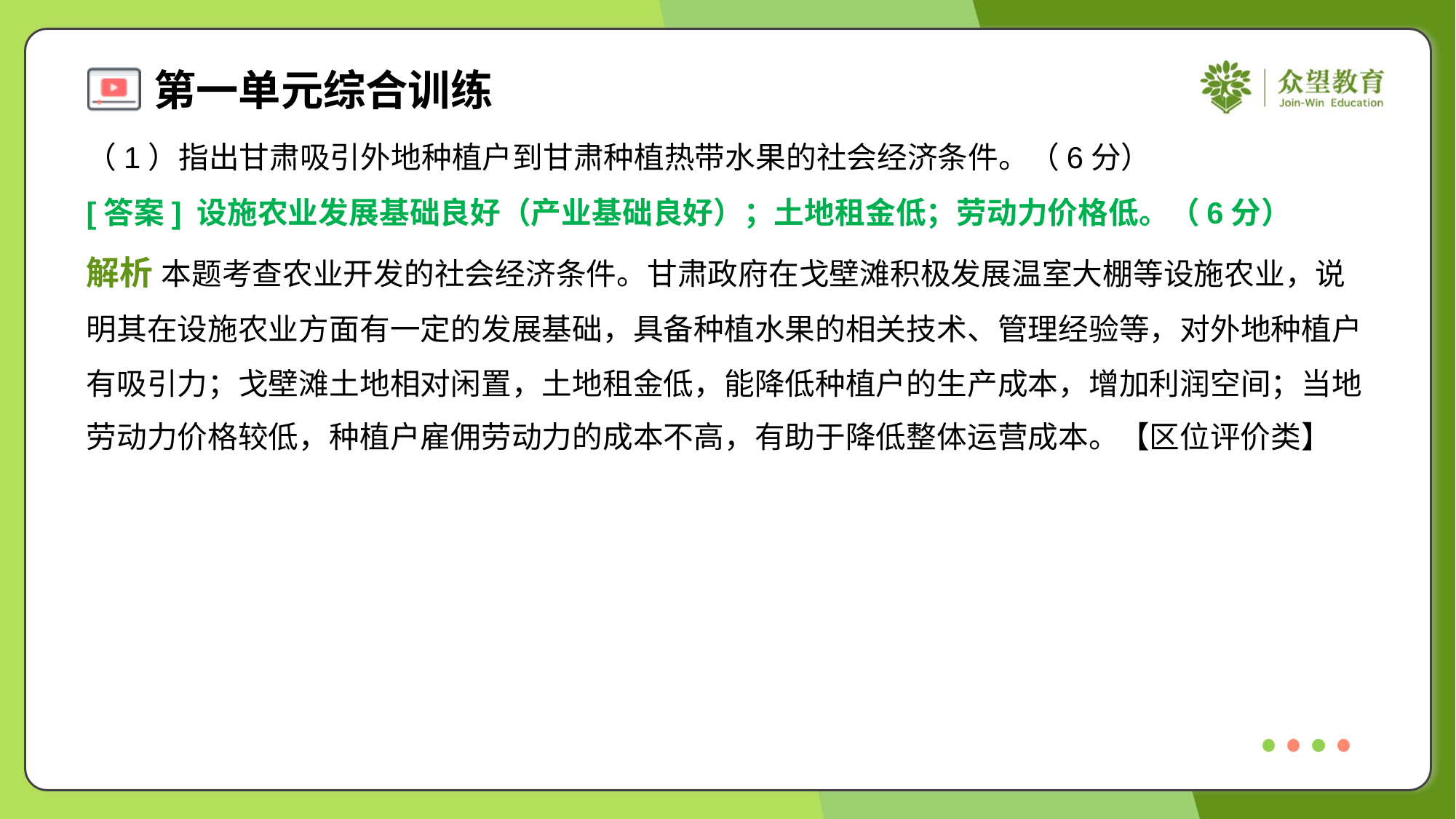

（1）指出甘肃吸引外地种植户到甘肃种植热带水果的社会经济条件。（6分）
[答案] 设施农业发展基础良好（产业基础良好）；土地租金低；劳动力价格低。（6分）
解析 本题考查农业开发的社会经济条件。甘肃政府在戈壁滩积极发展温室大棚等设施农业，说
明其在设施农业方面有一定的发展基础，具备种植水果的相关技术、管理经验等，对外地种植户
有吸引力；戈壁滩土地相对闲置，土地租金低，能降低种植户的生产成本，增加利润空间；当地
劳动力价格较低，种植户雇佣劳动力的成本不高，有助于降低整体运营成本。【区位评价类】